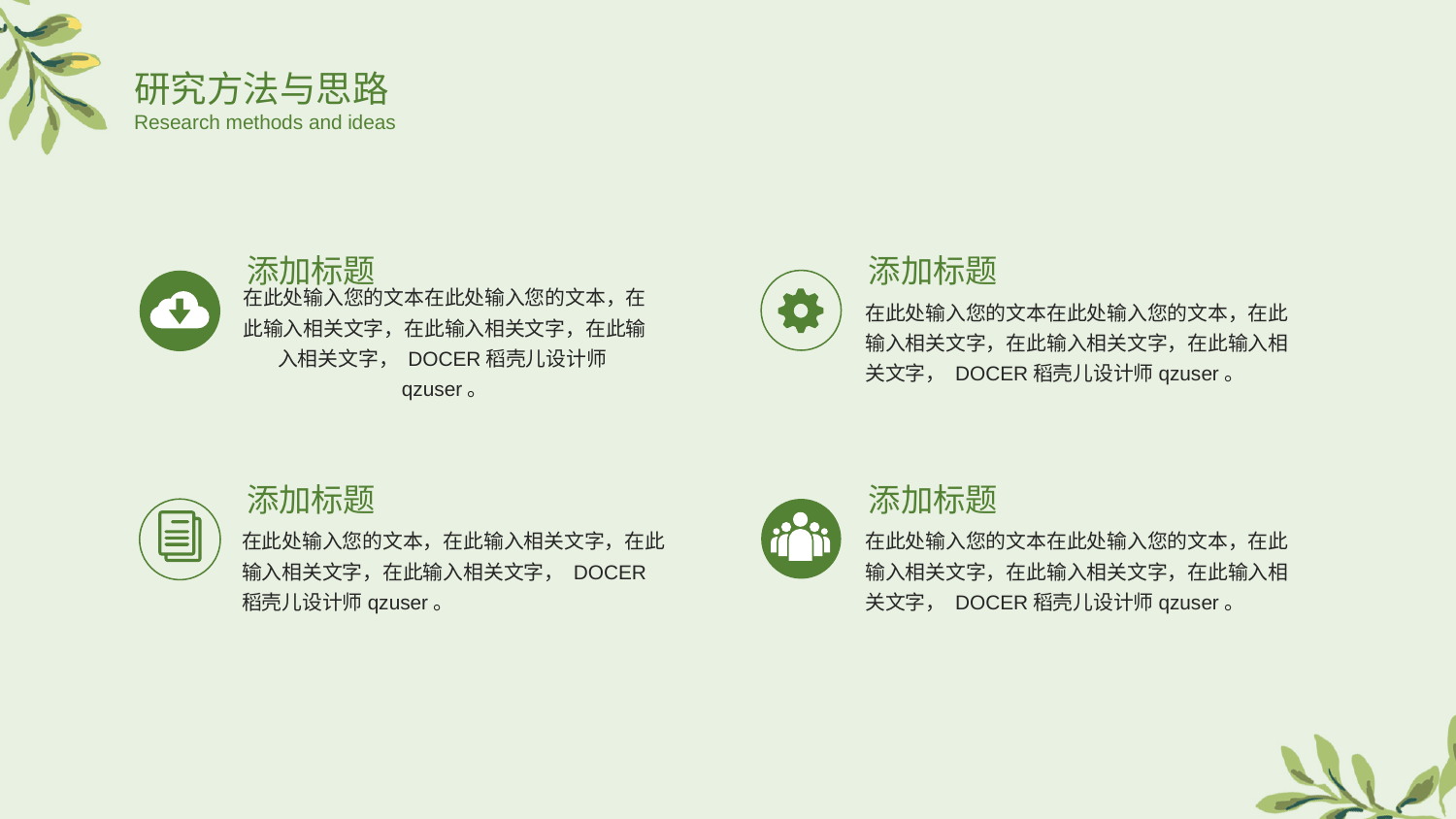

研究方法与思路
Research methods and ideas
添加标题
添加标题

在此处输入您的文本在此处输入您的文本，在此输入相关文字，在此输入相关文字，在此输入相关文字， DOCER稻壳儿设计师qzuser。
在此处输入您的文本在此处输入您的文本，在此输入相关文字，在此输入相关文字，在此输入相关文字， DOCER稻壳儿设计师qzuser。
添加标题
添加标题

在此处输入您的文本，在此输入相关文字，在此输入相关文字，在此输入相关文字， DOCER稻壳儿设计师qzuser。
在此处输入您的文本在此处输入您的文本，在此输入相关文字，在此输入相关文字，在此输入相关文字， DOCER稻壳儿设计师qzuser。